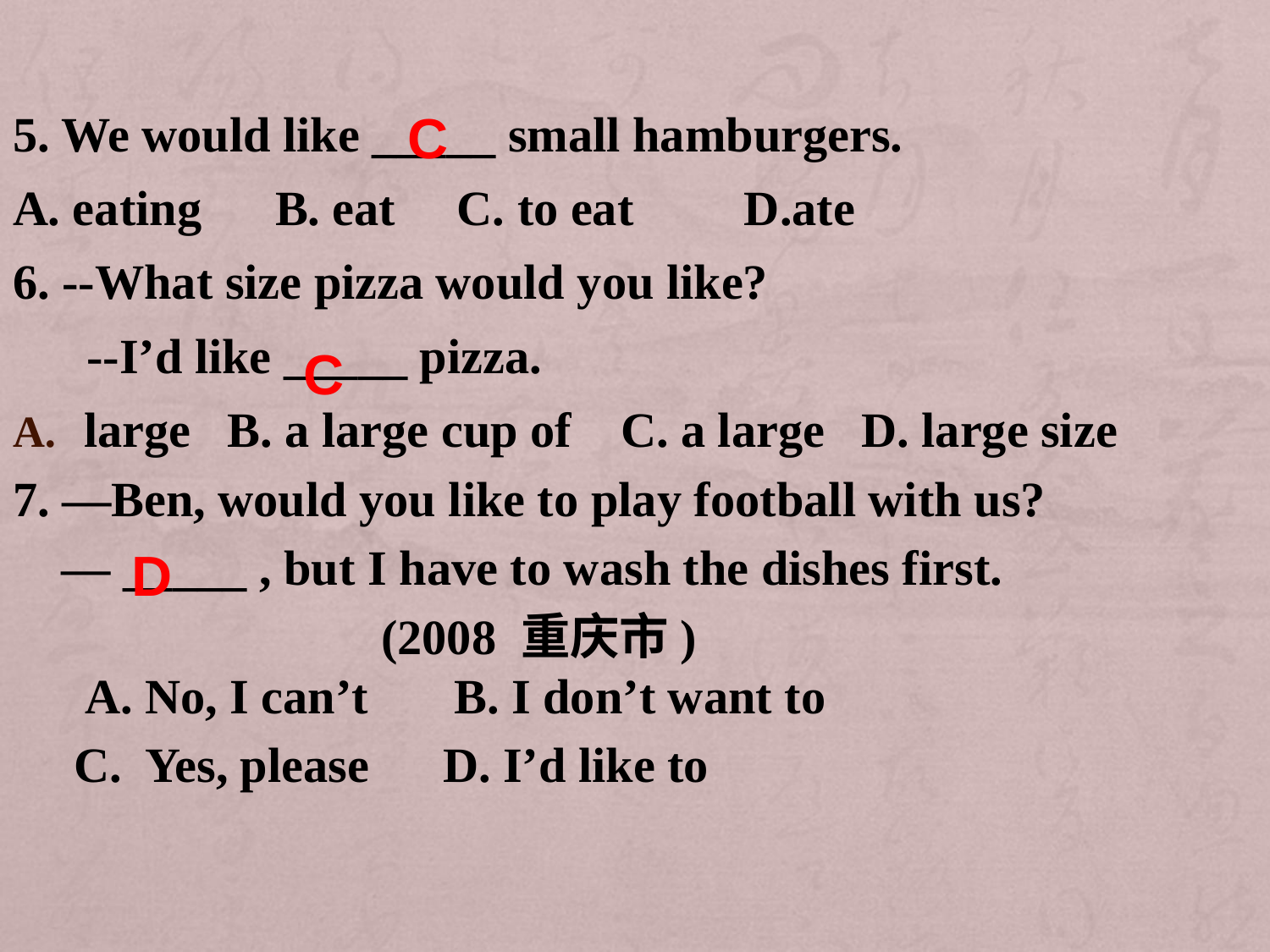

5. We would like _____ small hamburgers.
A. eating      B. eat     C. to eat         D.ate
6. --What size pizza would you like?
      --I’d like _____ pizza.
large   B. a large cup of    C. a large   D. large size
7. —Ben, would you like to play football with us?
    — _____ , but I have to wash the dishes first.
                              (2008 重庆市)
  A. No, I can’t       B. I don’t want to
     C.  Yes, please      D. I’d like to
C
C
D